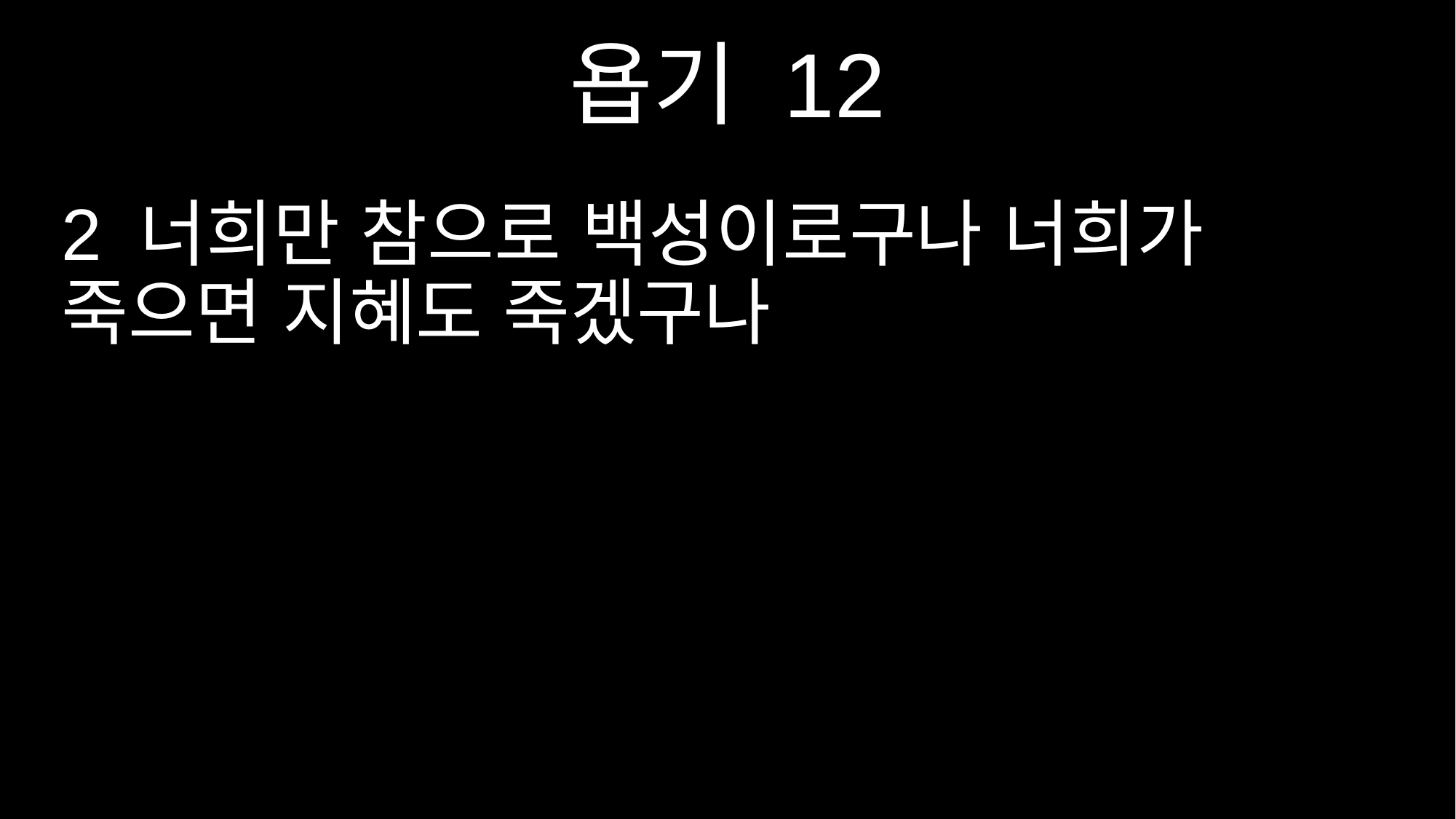

욥기 12
2 너희만 참으로 백성이로구나 너희가 죽으면 지혜도 죽겠구나